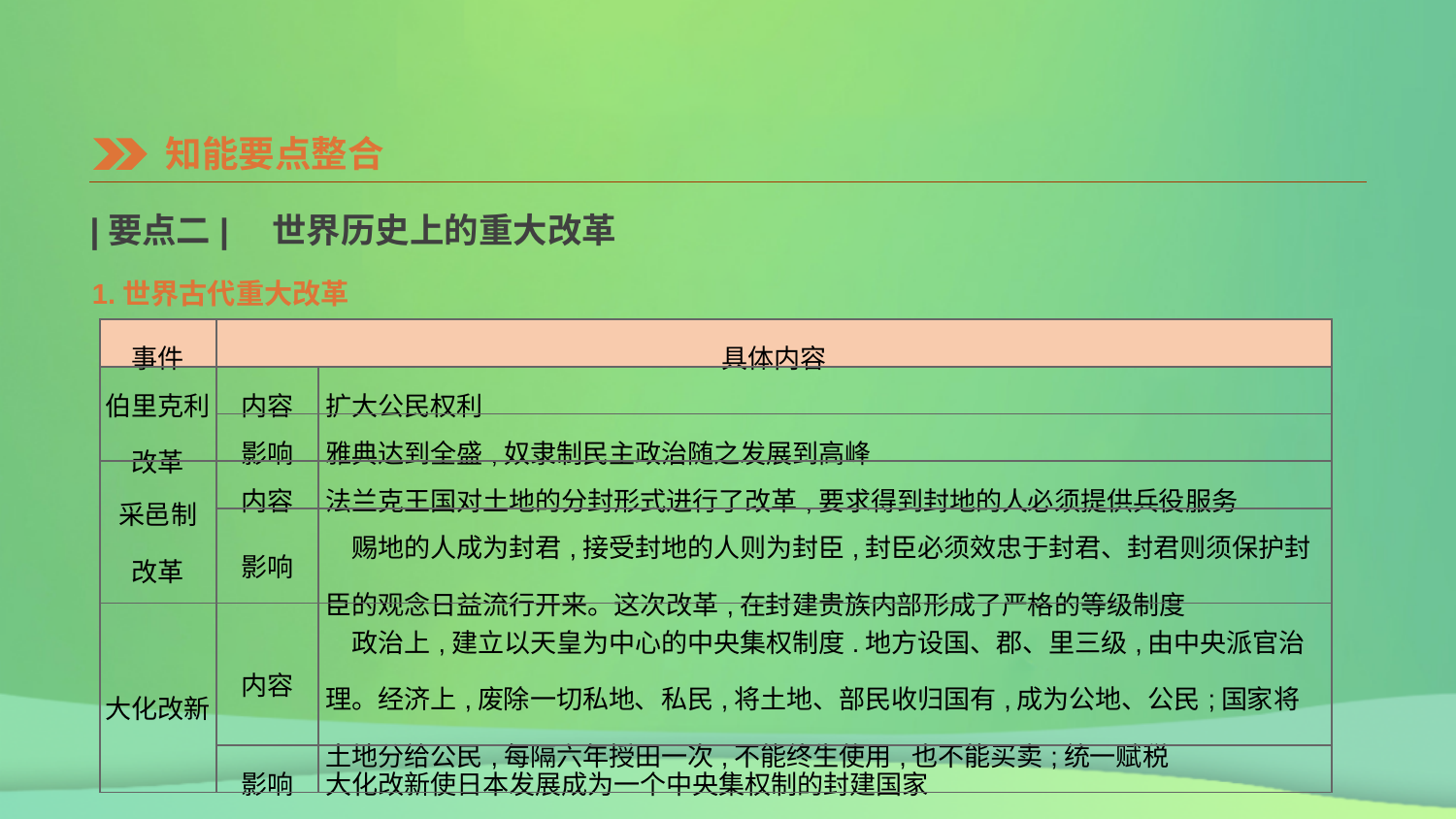

知能要点整合

|要点二|　世界历史上的重大改革
1.世界古代重大改革
| 事件 | 具体内容 |  |
| --- | --- | --- |
| 伯里克利 改革 | 内容 | 扩大公民权利 |
|  | 影响 | 雅典达到全盛,奴隶制民主政治随之发展到高峰 |
| 采邑制 改革 | 内容 | 法兰克王国对土地的分封形式进行了改革,要求得到封地的人必须提供兵役服务 |
|  | 影响 | 赐地的人成为封君,接受封地的人则为封臣,封臣必须效忠于封君、封君则须保护封臣的观念日益流行开来。这次改革,在封建贵族内部形成了严格的等级制度 |
| 大化改新 | 内容 | 政治上,建立以天皇为中心的中央集权制度.地方设国、郡、里三级,由中央派官治理。经济上,废除一切私地、私民,将土地、部民收归国有,成为公地、公民;国家将土地分给公民,每隔六年授田一次,不能终生使用,也不能买卖;统一赋税 |
|  | 影响 | 大化改新使日本发展成为一个中央集权制的封建国家 |